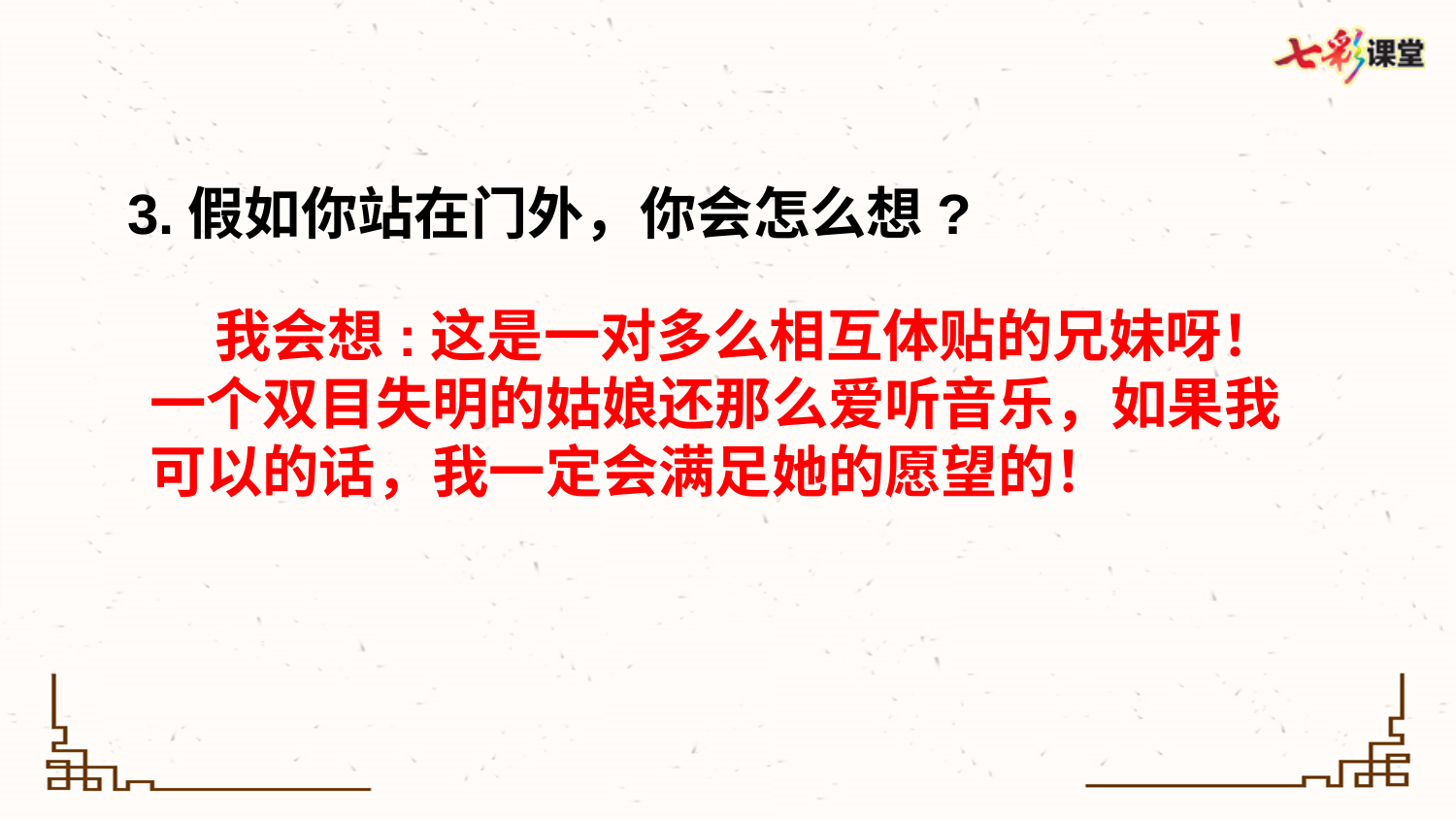

3.假如你站在门外，你会怎么想?
    我会想:这是一对多么相互体贴的兄妹呀！一个双目失明的姑娘还那么爱听音乐，如果我可以的话，我一定会满足她的愿望的！